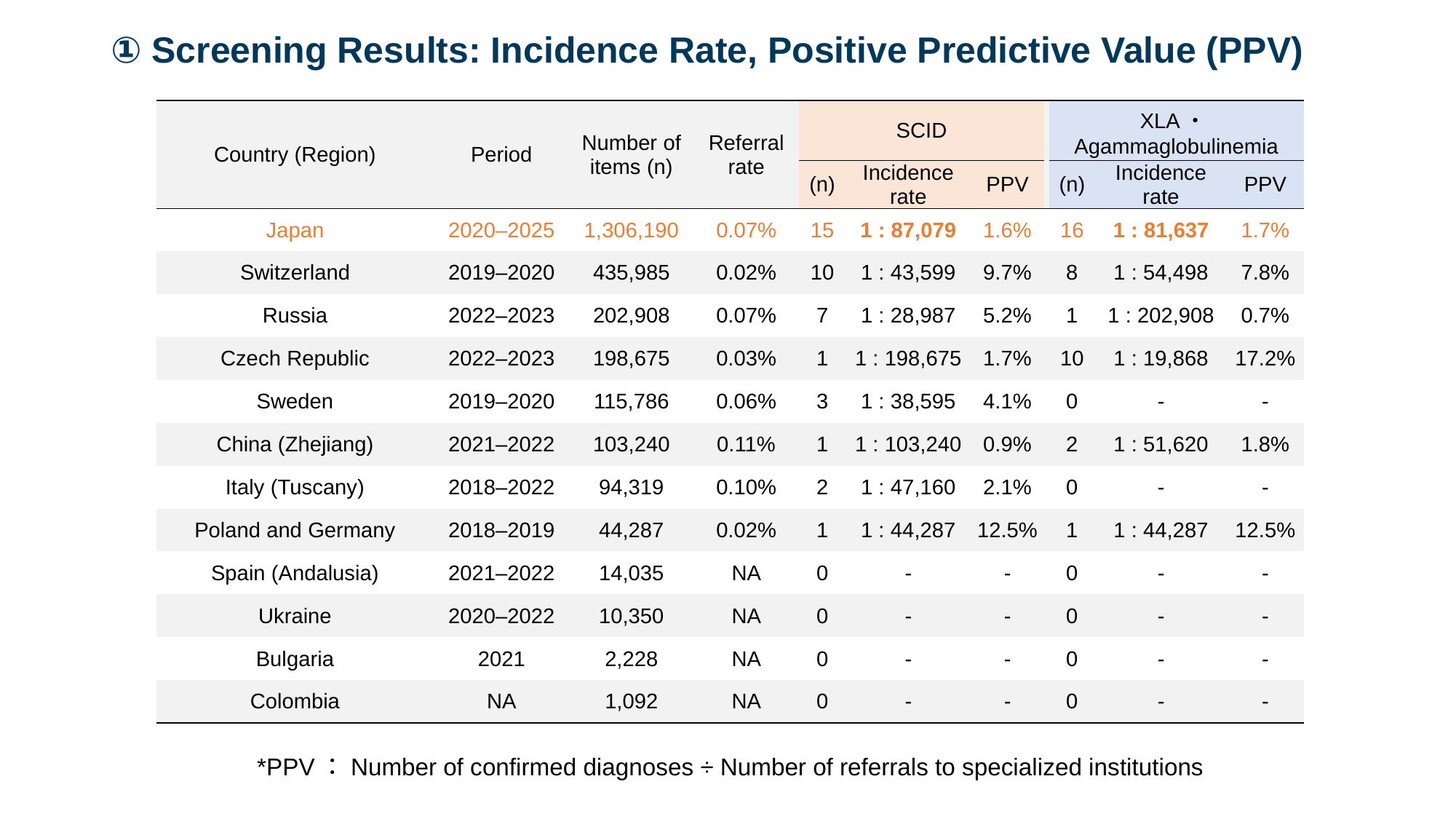

# ① Screening Results: Incidence Rate, Positive Predictive Value (PPV)
| Country (Region) | Period | Number of items (n) | Referral rate | SCID |  |  |  | XLA・Agammaglobulinemia |  |  |
| --- | --- | --- | --- | --- | --- | --- | --- | --- | --- | --- |
|  |  |  |  | (n) | Incidence rate | PPV |  | (n) | Incidence rate | PPV |
| Japan | 2020–2025 | 1,306,190 | 0.07% | 15 | 1 : 87,079 | 1.6% |  | 16 | 1 : 81,637 | 1.7% |
| Switzerland | 2019–2020 | 435,985 | 0.02% | 10 | 1 : 43,599 | 9.7% |  | 8 | 1 : 54,498 | 7.8% |
| Russia | 2022–2023 | 202,908 | 0.07% | 7 | 1 : 28,987 | 5.2% |  | 1 | 1 : 202,908 | 0.7% |
| Czech Republic | 2022–2023 | 198,675 | 0.03% | 1 | 1 : 198,675 | 1.7% |  | 10 | 1 : 19,868 | 17.2% |
| Sweden | 2019–2020 | 115,786 | 0.06% | 3 | 1 : 38,595 | 4.1% |  | 0 | - | - |
| China (Zhejiang) | 2021–2022 | 103,240 | 0.11% | 1 | 1 : 103,240 | 0.9% |  | 2 | 1 : 51,620 | 1.8% |
| Italy (Tuscany) | 2018–2022 | 94,319 | 0.10% | 2 | 1 : 47,160 | 2.1% |  | 0 | - | - |
| Poland and Germany | 2018–2019 | 44,287 | 0.02% | 1 | 1 : 44,287 | 12.5% |  | 1 | 1 : 44,287 | 12.5% |
| Spain (Andalusia) | 2021–2022 | 14,035 | NA | 0 | - | - |  | 0 | - | - |
| Ukraine | 2020–2022 | 10,350 | NA | 0 | - | - |  | 0 | - | - |
| Bulgaria | 2021 | 2,228 | NA | 0 | - | - |  | 0 | - | - |
| Colombia | NA | 1,092 | NA | 0 | - | - |  | 0 | - | - |
*PPV：Number of confirmed diagnoses ÷ Number of referrals to specialized institutions